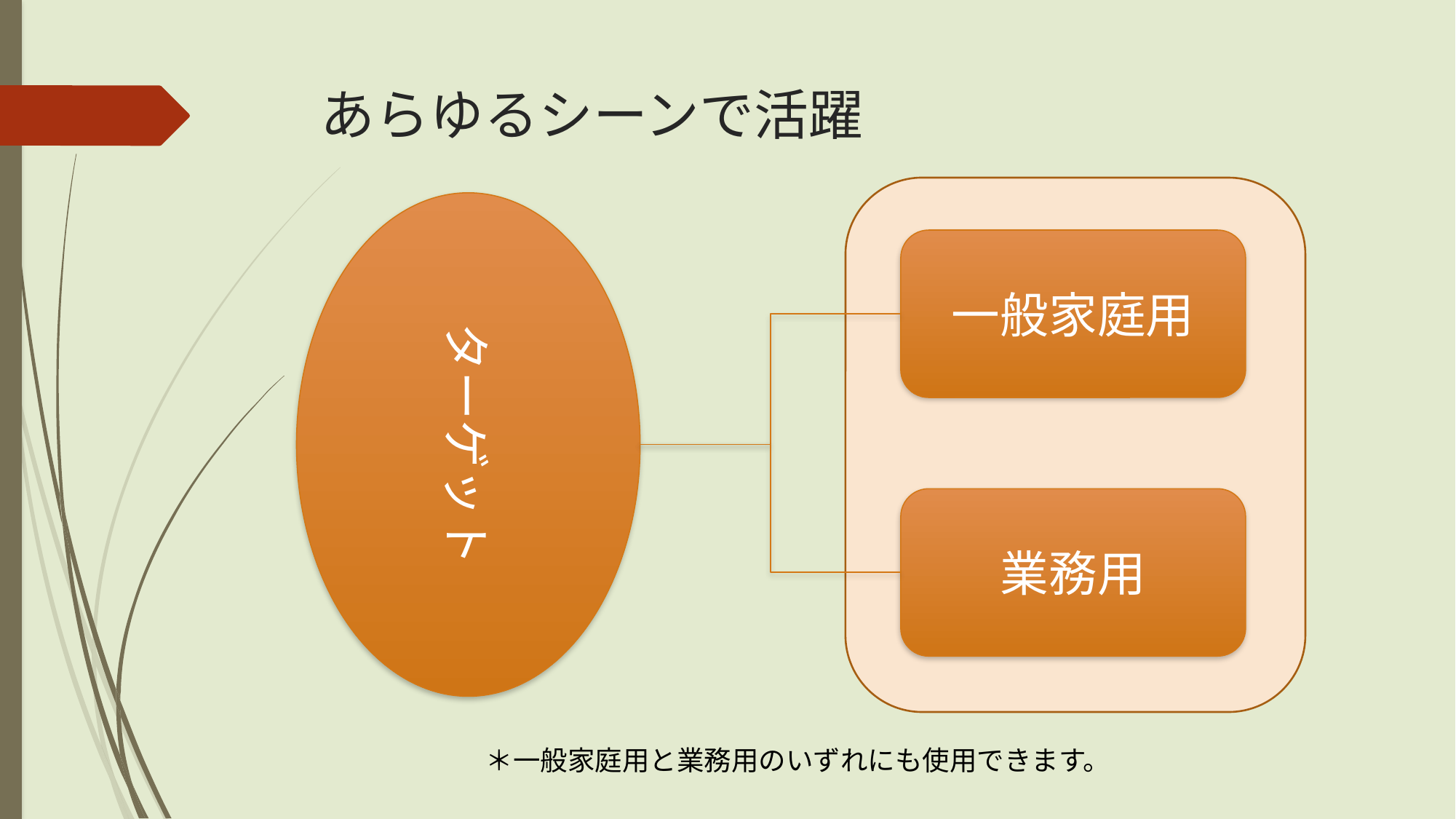

# あらゆるシーンで活躍

ターゲット
一般家庭用
業務用
＊一般家庭用と業務用のいずれにも使用できます。